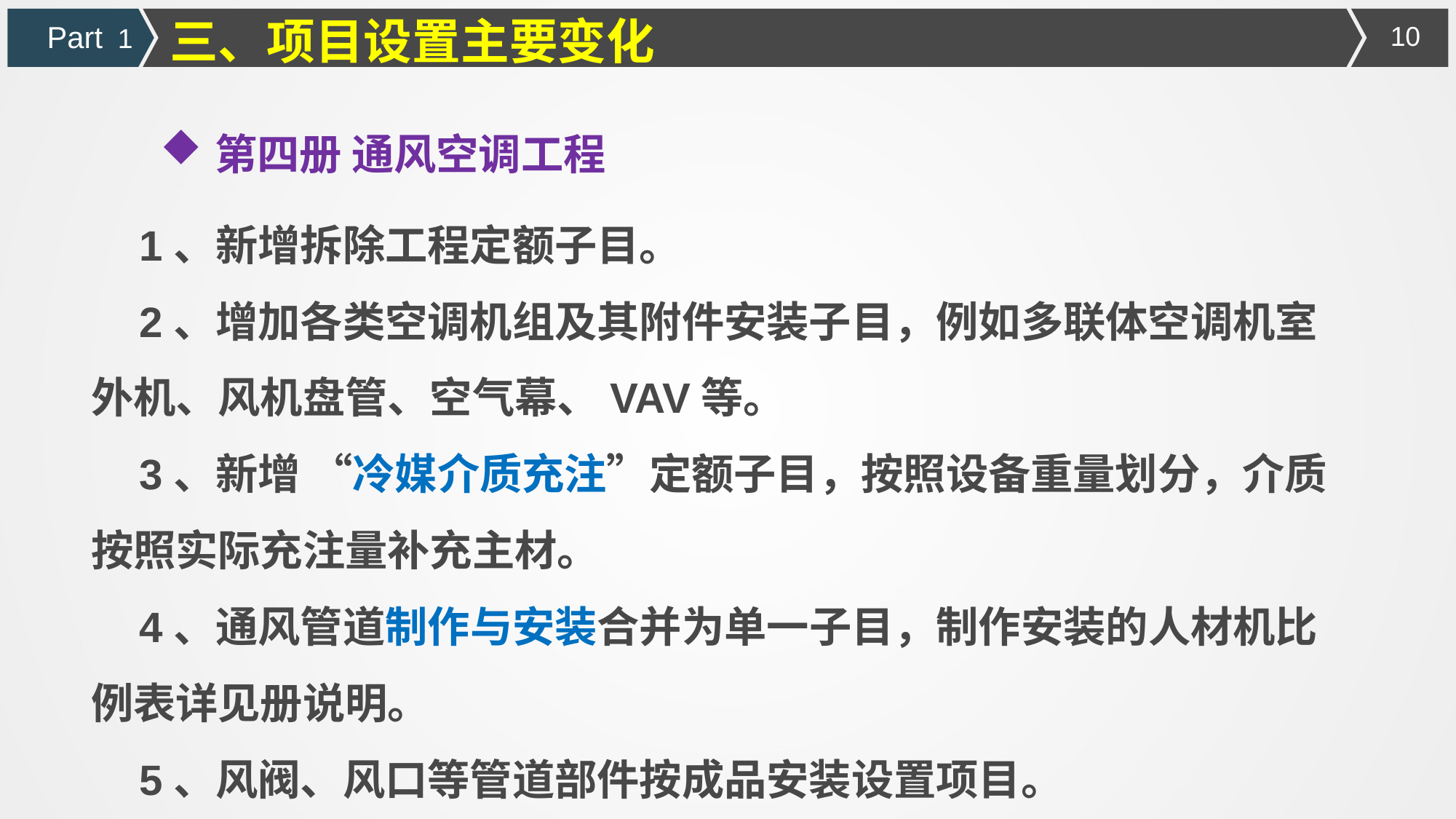

三、项目设置主要变化
Part  1
第四册 通风空调工程
1、新增拆除工程定额子目。
2、增加各类空调机组及其附件安装子目，例如多联体空调机室外机、风机盘管、空气幕、VAV等。
3、新增 “冷媒介质充注”定额子目，按照设备重量划分，介质按照实际充注量补充主材。
4、通风管道制作与安装合并为单一子目，制作安装的人材机比例表详见册说明。
5、风阀、风口等管道部件按成品安装设置项目。